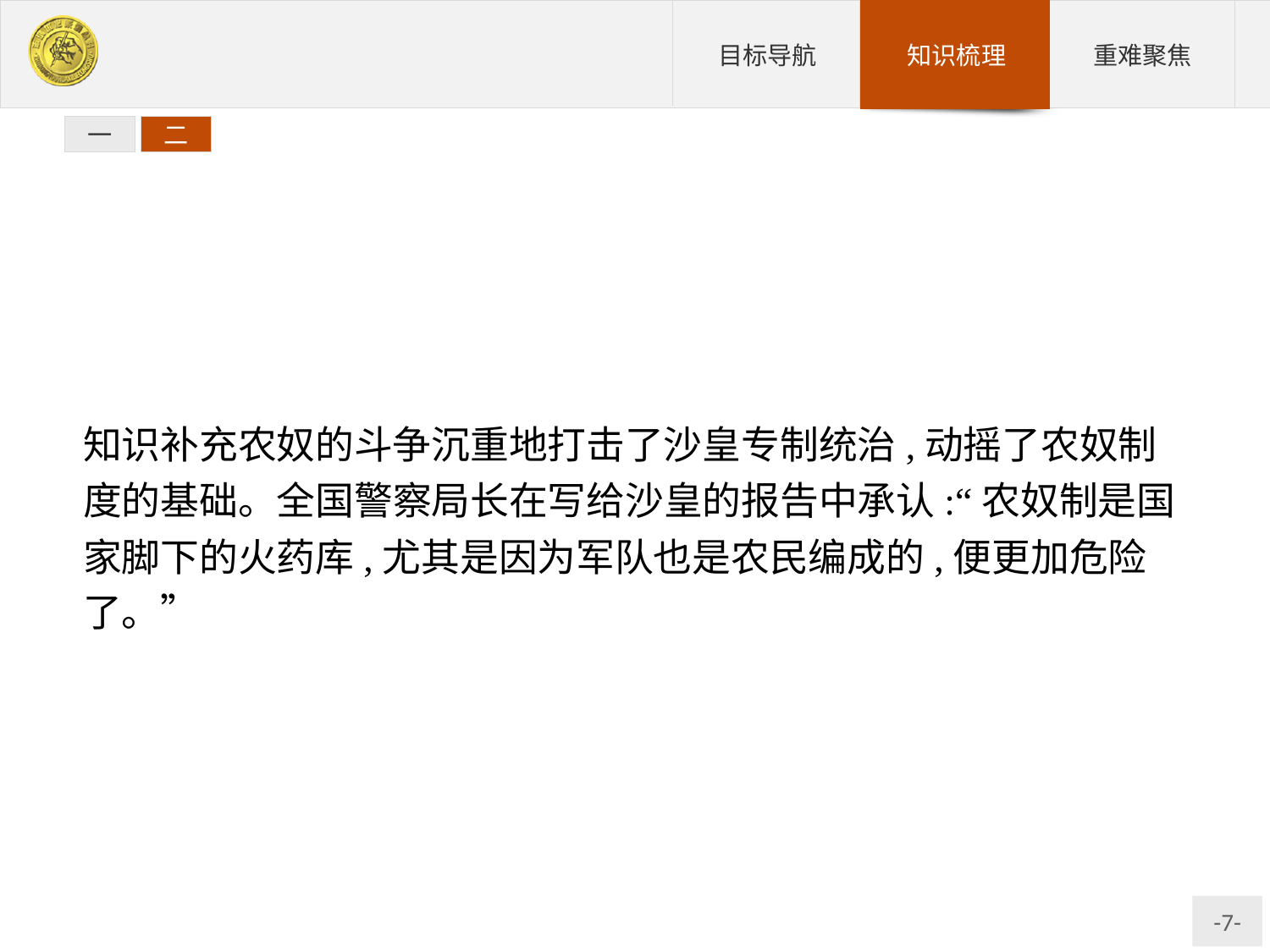

一
二
知识补充农奴的斗争沉重地打击了沙皇专制统治,动摇了农奴制度的基础。全国警察局长在写给沙皇的报告中承认:“农奴制是国家脚下的火药库,尤其是因为军队也是农民编成的,便更加危险了。”